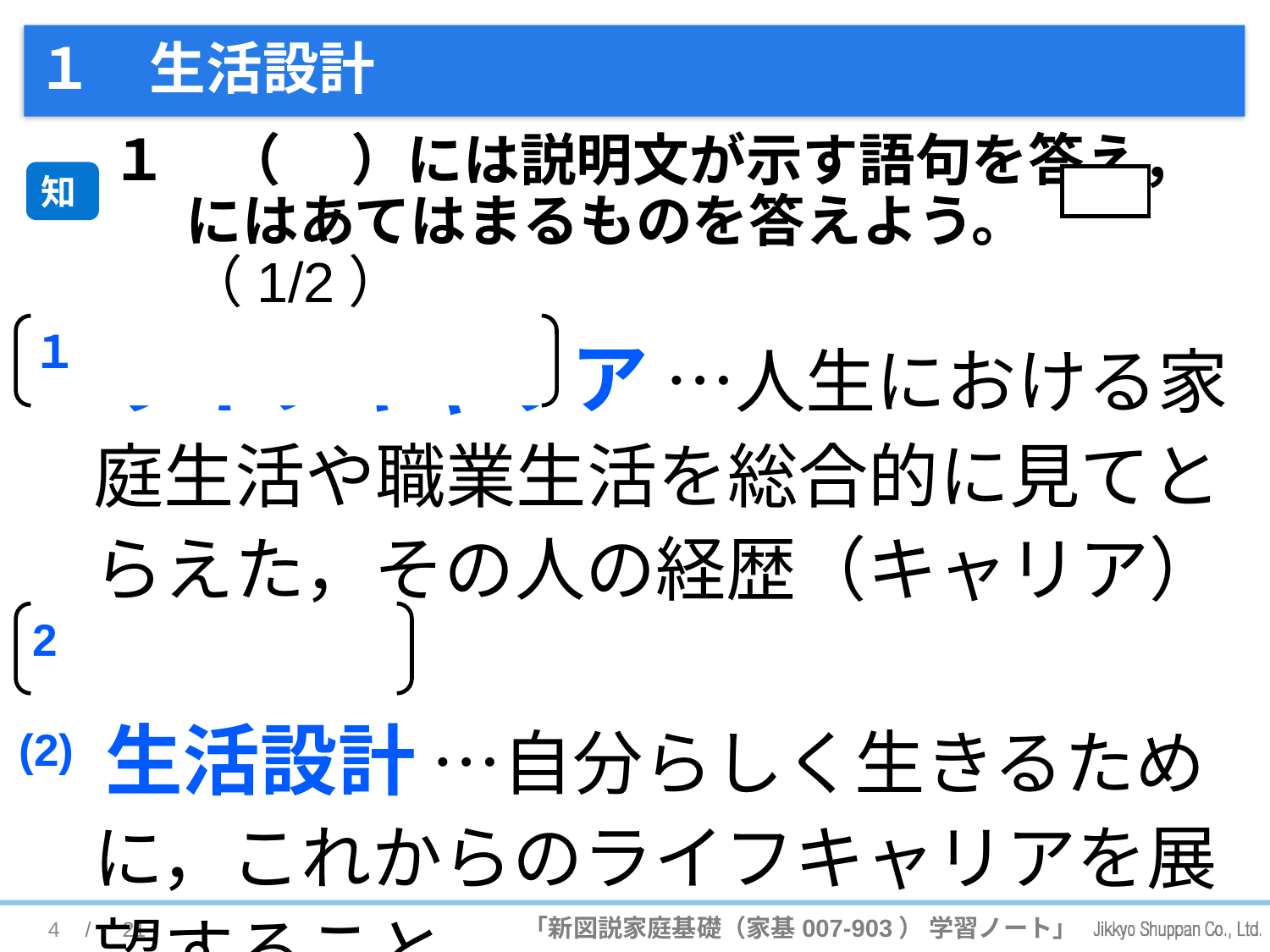

# １　生活設計
１　（　 ）には説明文が示す語句を答え，
にはあてはまるものを答えよう。 （1/2）
知

(1) ライフキャリア …人生における家庭生活や職業生活を総合的に見てとらえた，その人の経歴（キャリア）のこと。
(2) 生活設計 …自分らしく生きるために，これからのライフキャリアを展望すること。
１
2
4